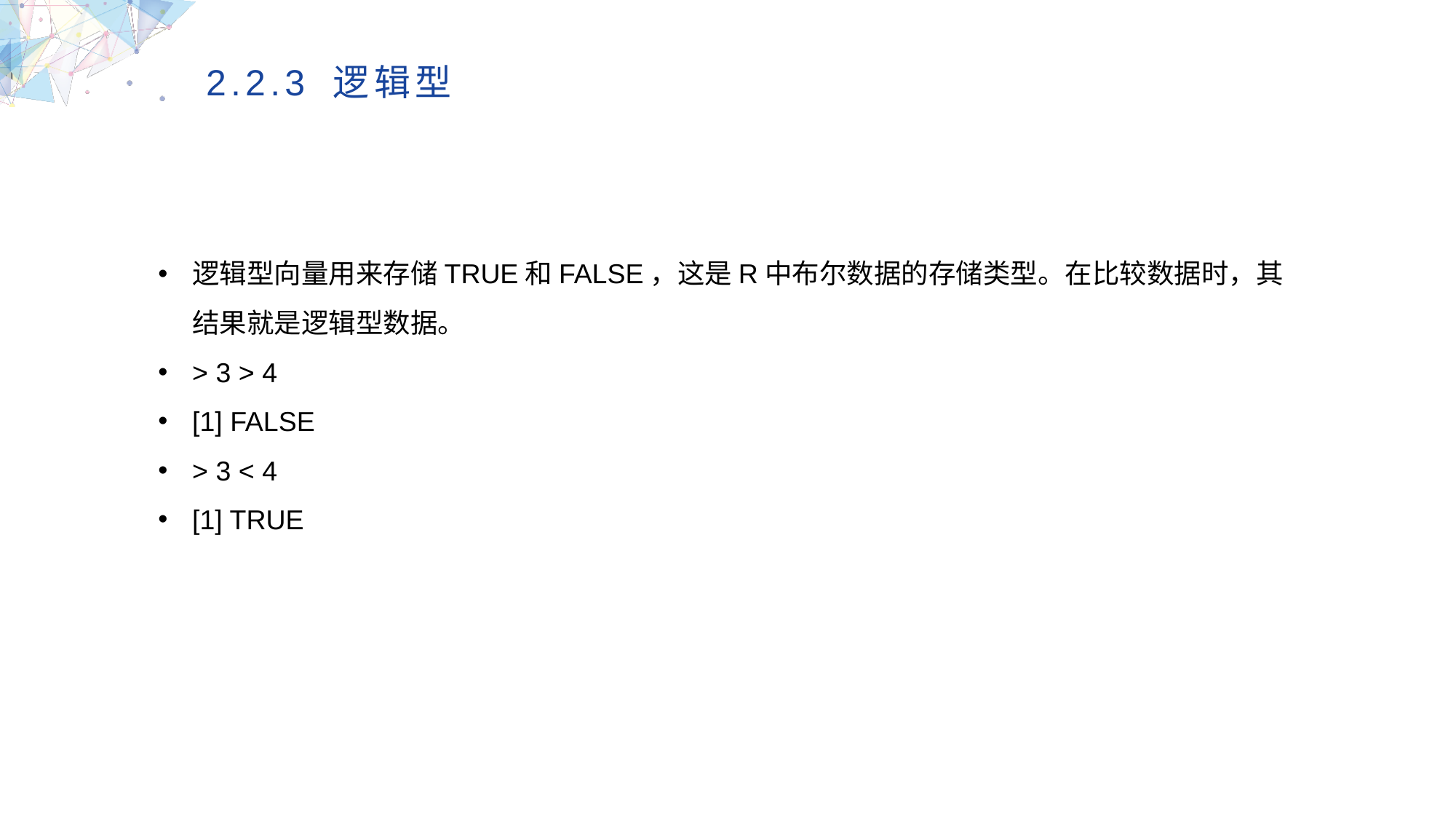

2.2.3 逻辑型
逻辑型向量用来存储TRUE和FALSE，这是R中布尔数据的存储类型。在比较数据时，其结果就是逻辑型数据。
> 3 > 4
[1] FALSE
> 3 < 4
[1] TRUE

MULTIPURPOSE PRESENTATION TEMPLATE | UNIQUE DESIGN
Welcome Message
Please replace text, click add relevant headline, modify the text content, also can copy your content to this directly. Please replace text, click add relevant headline, modify the text content, also can copy your content to this directly.